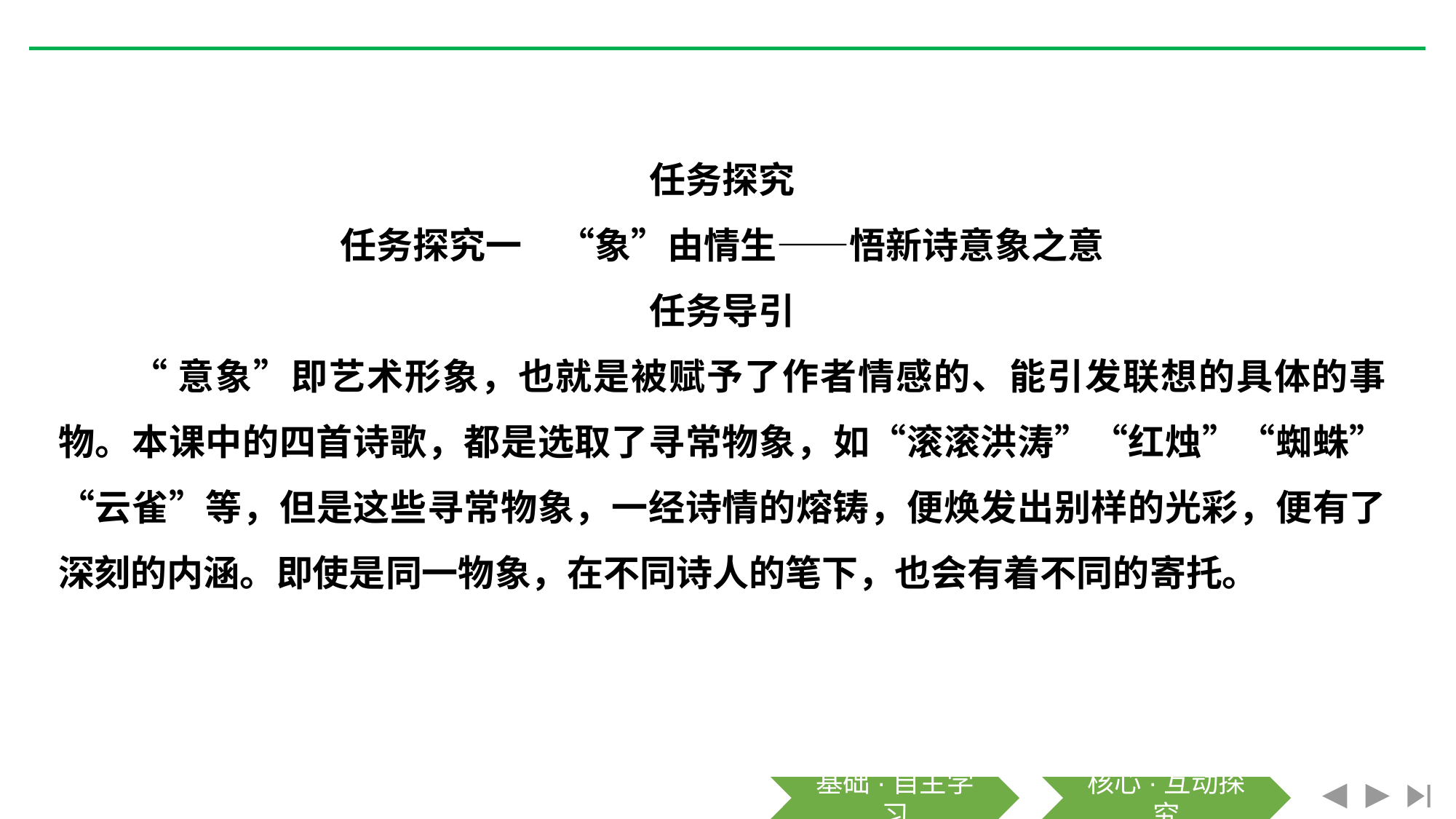

任务探究
任务探究一　“象”由情生——悟新诗意象之意
任务导引
“意象”即艺术形象，也就是被赋予了作者情感的、能引发联想的具体的事物。本课中的四首诗歌，都是选取了寻常物象，如“滚滚洪涛”“红烛”“蜘蛛”“云雀”等，但是这些寻常物象，一经诗情的熔铸，便焕发出别样的光彩，便有了深刻的内涵。即使是同一物象，在不同诗人的笔下，也会有着不同的寄托。